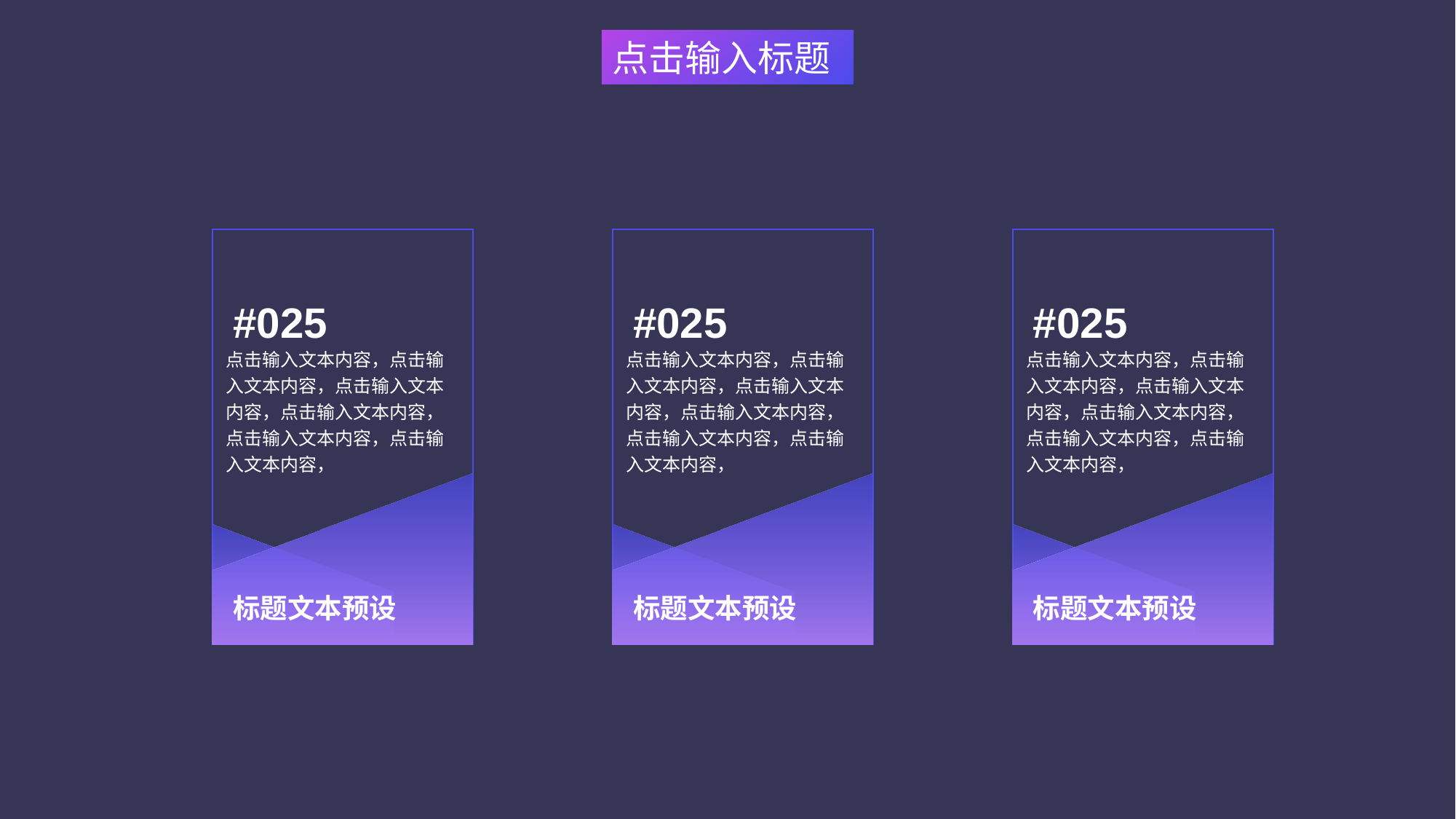

点击输入标题

#025
点击输入文本内容，点击输入文本内容，点击输入文本内容，点击输入文本内容，点击输入文本内容，点击输入文本内容，

标题文本预设

#025
点击输入文本内容，点击输入文本内容，点击输入文本内容，点击输入文本内容，点击输入文本内容，点击输入文本内容，

标题文本预设

#025
点击输入文本内容，点击输入文本内容，点击输入文本内容，点击输入文本内容，点击输入文本内容，点击输入文本内容，

标题文本预设